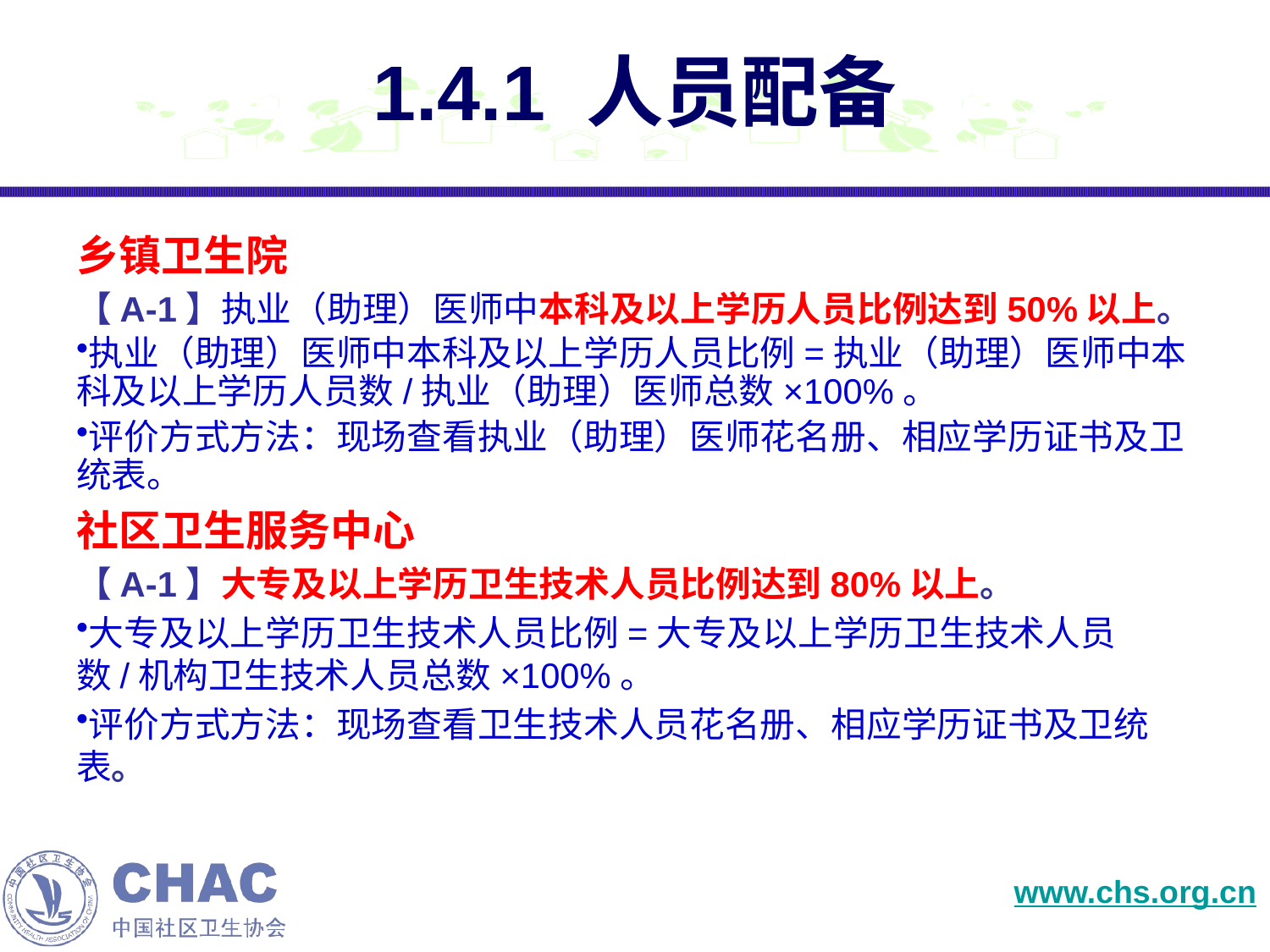

# 1.4.1 人员配备
乡镇卫生院
【A-1】执业（助理）医师中本科及以上学历人员比例达到50%以上。
执业（助理）医师中本科及以上学历人员比例=执业（助理）医师中本科及以上学历人员数/执业（助理）医师总数×100%。
评价方式方法：现场查看执业（助理）医师花名册、相应学历证书及卫统表。
社区卫生服务中心
【A-1】大专及以上学历卫生技术人员比例达到80%以上。
大专及以上学历卫生技术人员比例=大专及以上学历卫生技术人员数/机构卫生技术人员总数×100%。
评价方式方法：现场查看卫生技术人员花名册、相应学历证书及卫统表。